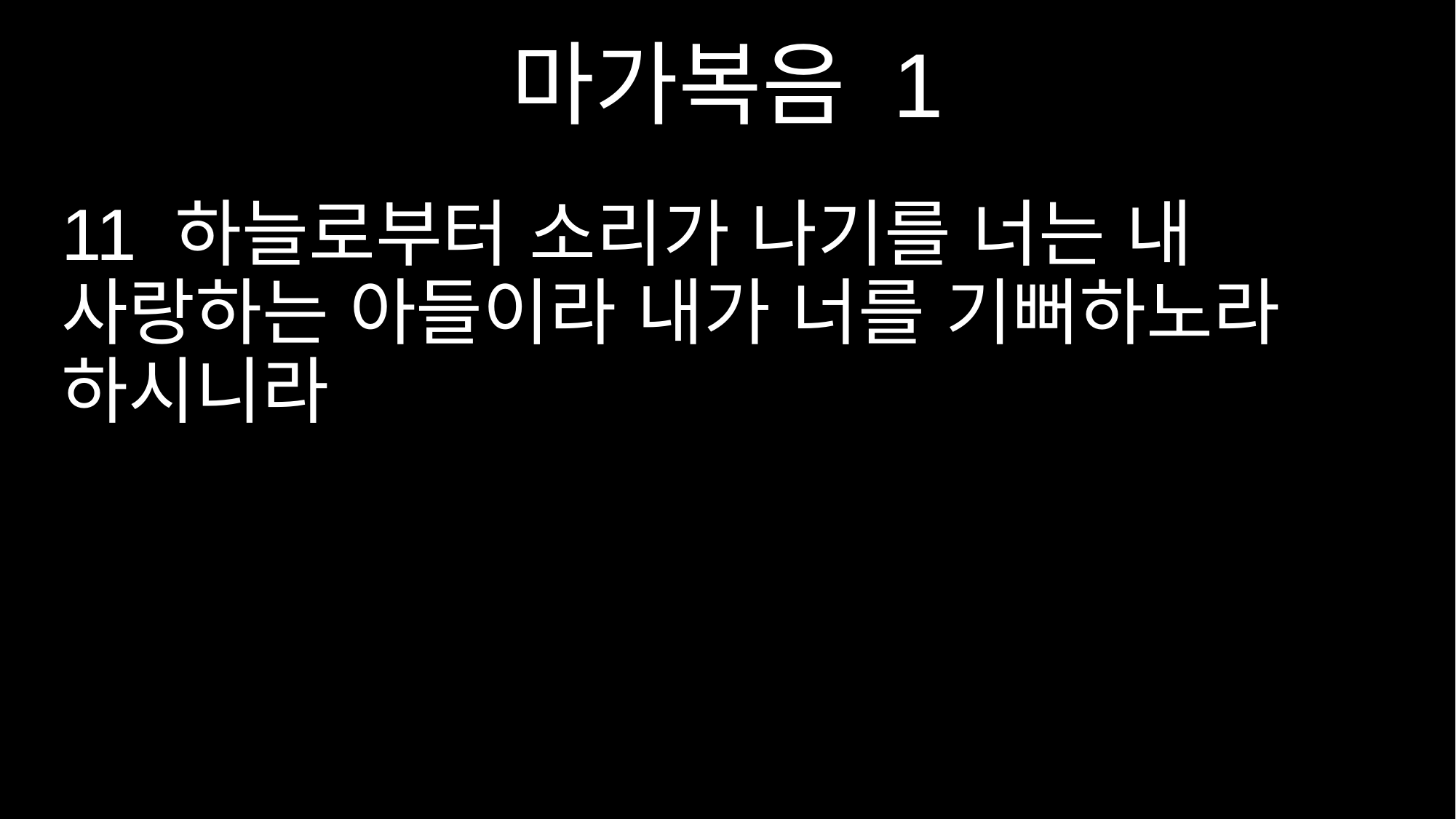

마가복음 1
11 하늘로부터 소리가 나기를 너는 내 사랑하는 아들이라 내가 너를 기뻐하노라 하시니라